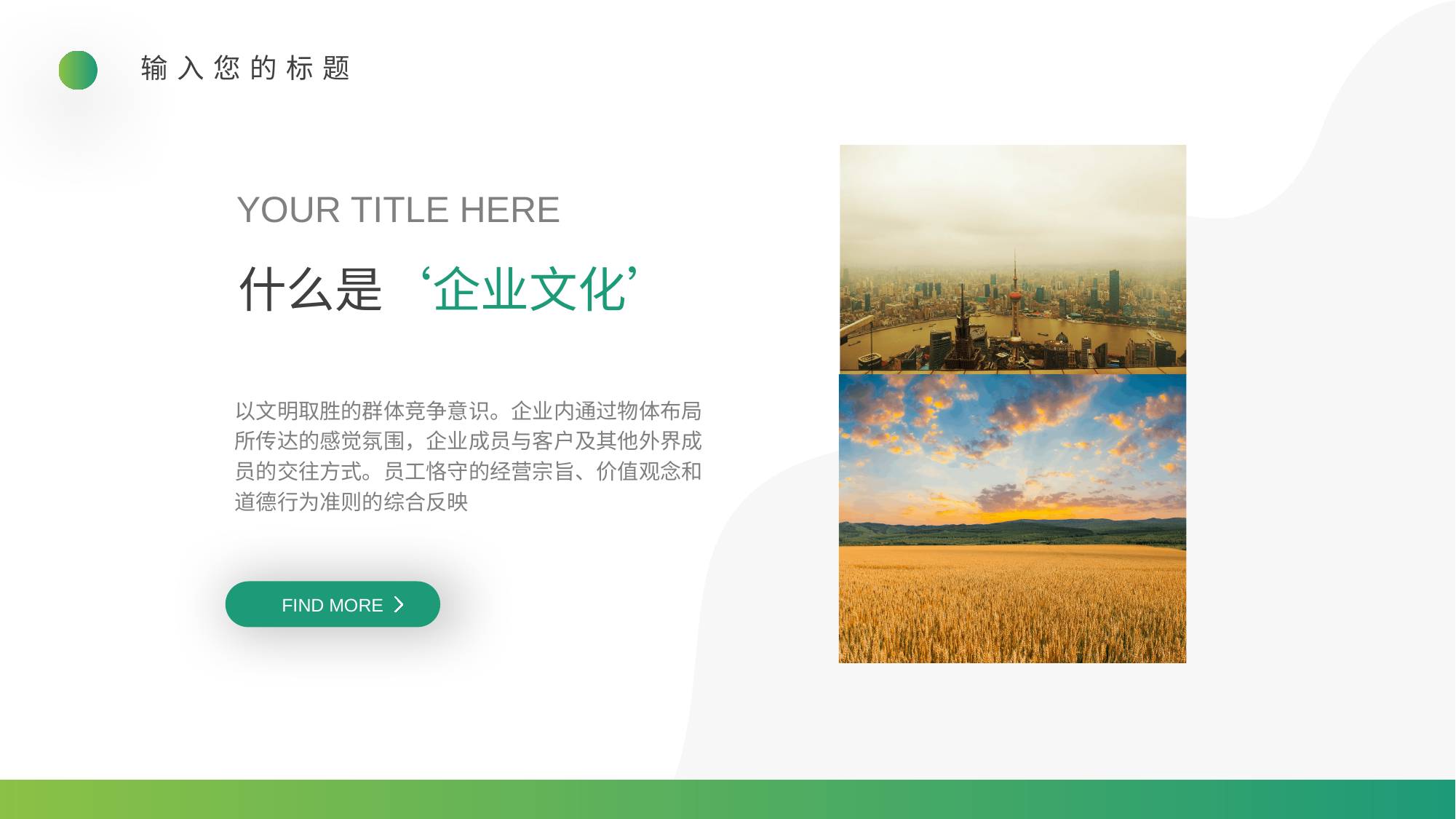

输入您的标题

YOUR TITLE HERE
什么是‘企业文化’

以文明取胜的群体竞争意识。企业内通过物体布局所传达的感觉氛围，企业成员与客户及其他外界成员的交往方式。员工恪守的经营宗旨、价值观念和道德行为准则的综合反映

FIND MORE